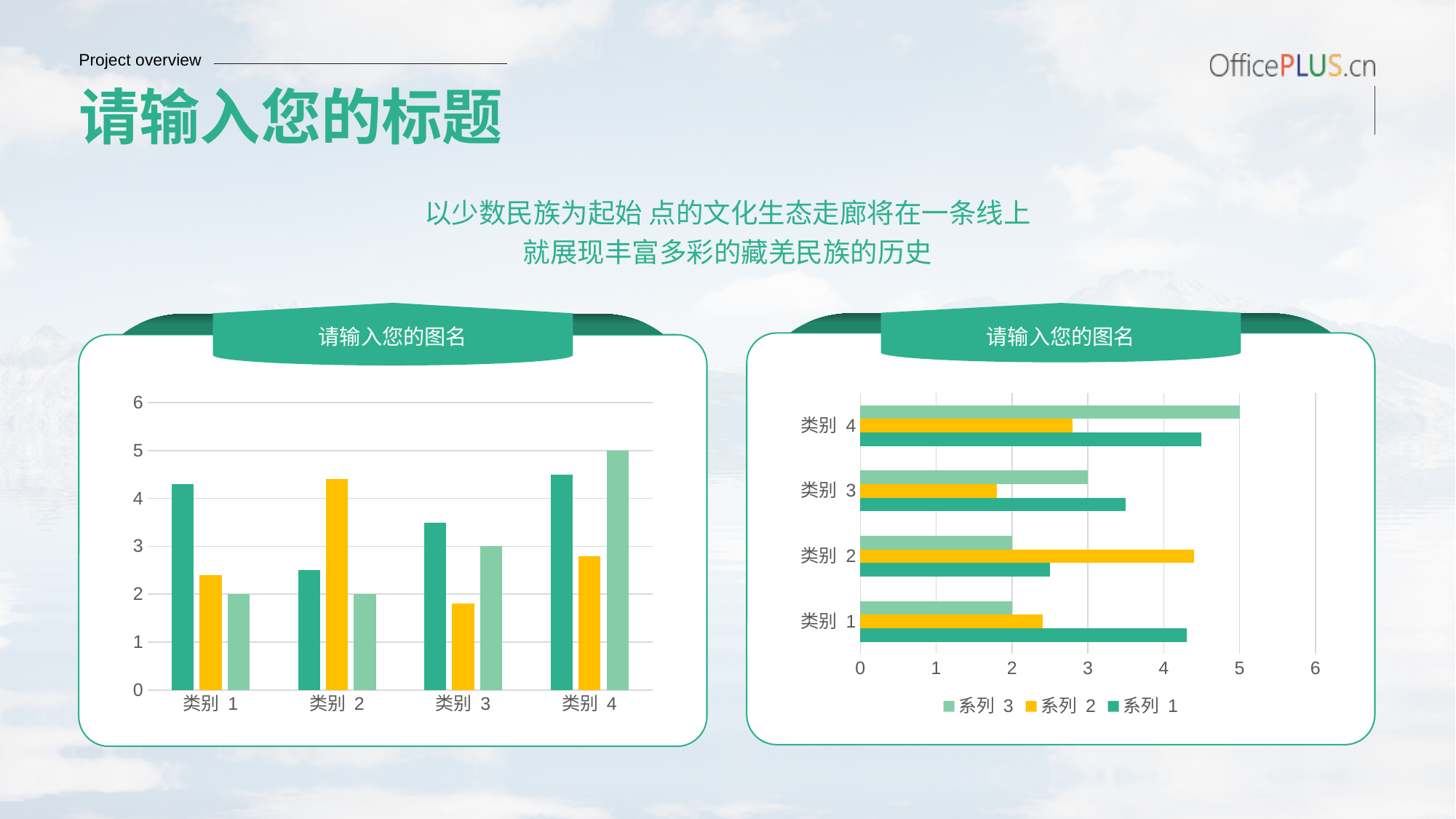

Project overview
请输入您的标题

以少数民族为起始 点的文化生态走廊将在一条线上就展现丰富多彩的藏羌民族的历史

请输入您的图名
请输入您的图名

### Chart

| Category | 系列 1 | 系列 2 | 系列 3 |
|---|---|---|---|
| 类别 1 | 4.3 | 2.4 | 2.0 |
| 类别 2 | 2.5 | 4.4 | 2.0 |
| 类别 3 | 3.5 | 1.8 | 3.0 |
| 类别 4 | 4.5 | 2.8 | 5.0 |

### Chart

| Category | 系列 1 | 系列 2 | 系列 3 |
|---|---|---|---|
| 类别 1 | 4.3 | 2.4 | 2.0 |
| 类别 2 | 2.5 | 4.4 | 2.0 |
| 类别 3 | 3.5 | 1.8 | 3.0 |
| 类别 4 | 4.5 | 2.8 | 5.0 |